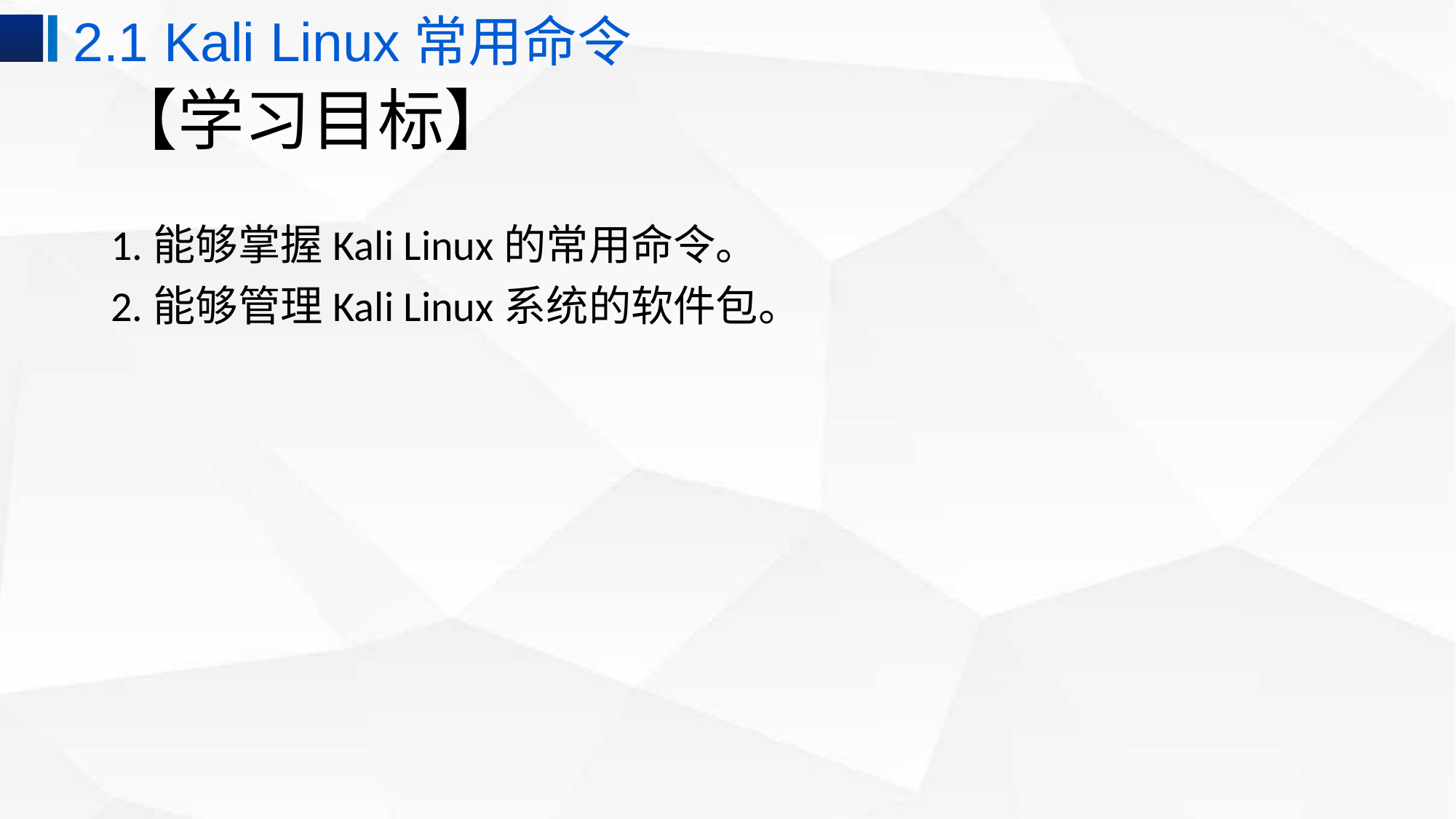

2.1 Kali Linux常用命令

# 【学习目标】
1.能够掌握Kali Linux的常用命令。
2.能够管理Kali Linux系统的软件包。